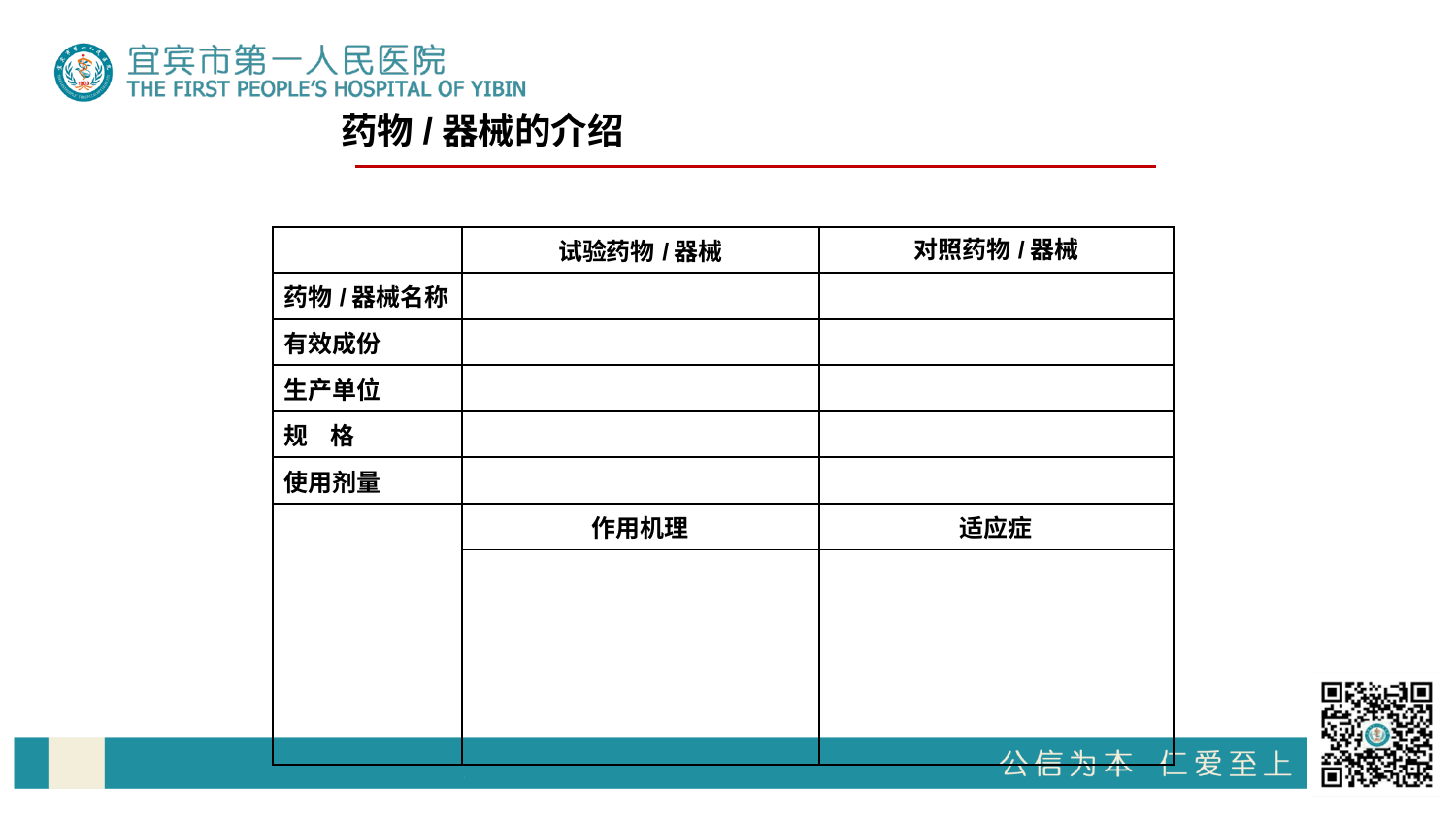

药物/器械的介绍
|  | 试验药物/器械 | 对照药物/器械 |
| --- | --- | --- |
| 药物/器械名称 |  |  |
| 有效成份 |  |  |
| 生产单位 |  |  |
| 规 格 |  |  |
| 使用剂量 |  |  |
|  | 作用机理 | 适应症 |
|  |  |  |
11
11